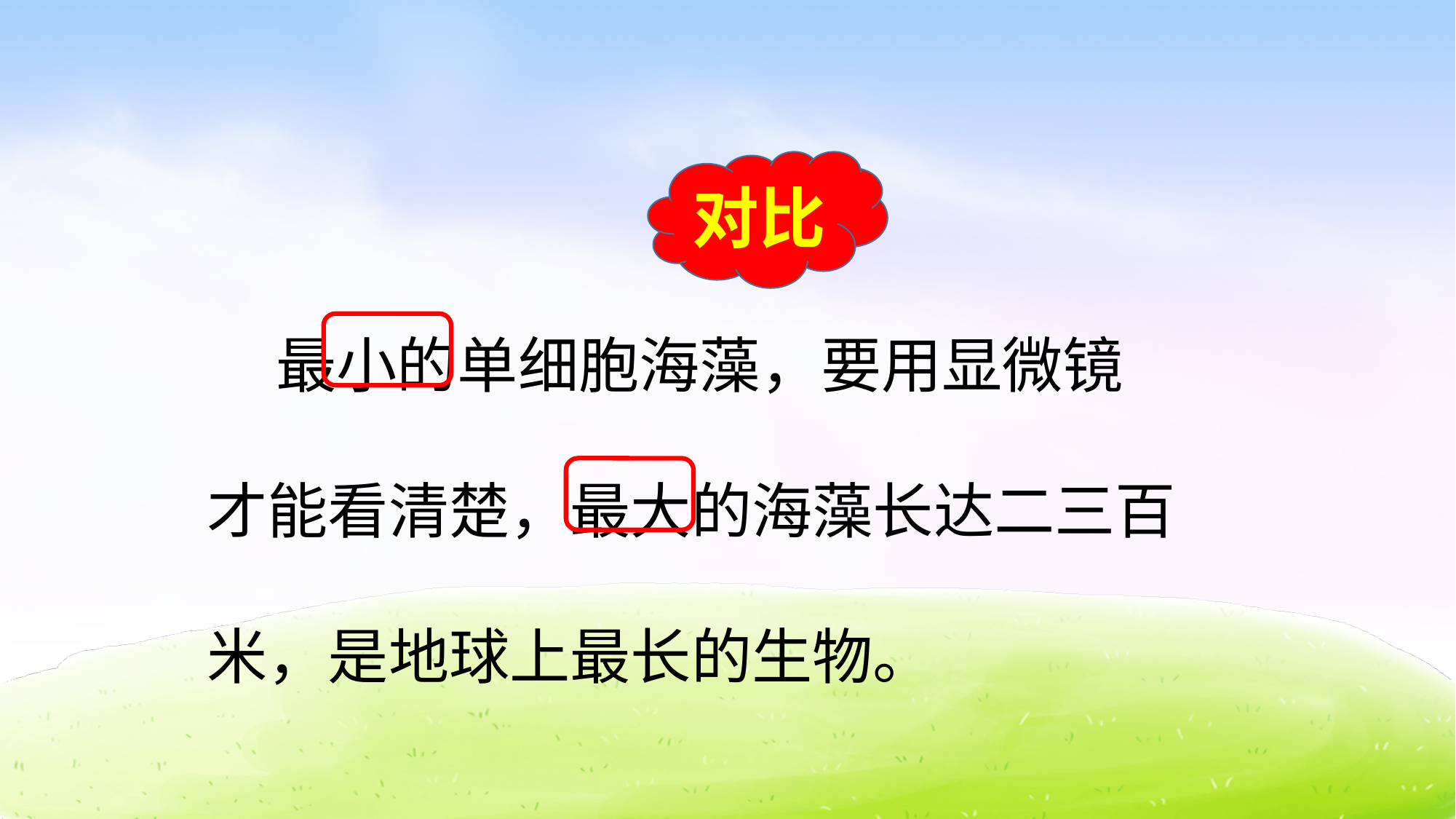

对比
    最小的单细胞海藻，要用显微镜才能看清楚，最大的海藻长达二三百米，是地球上最长的生物。